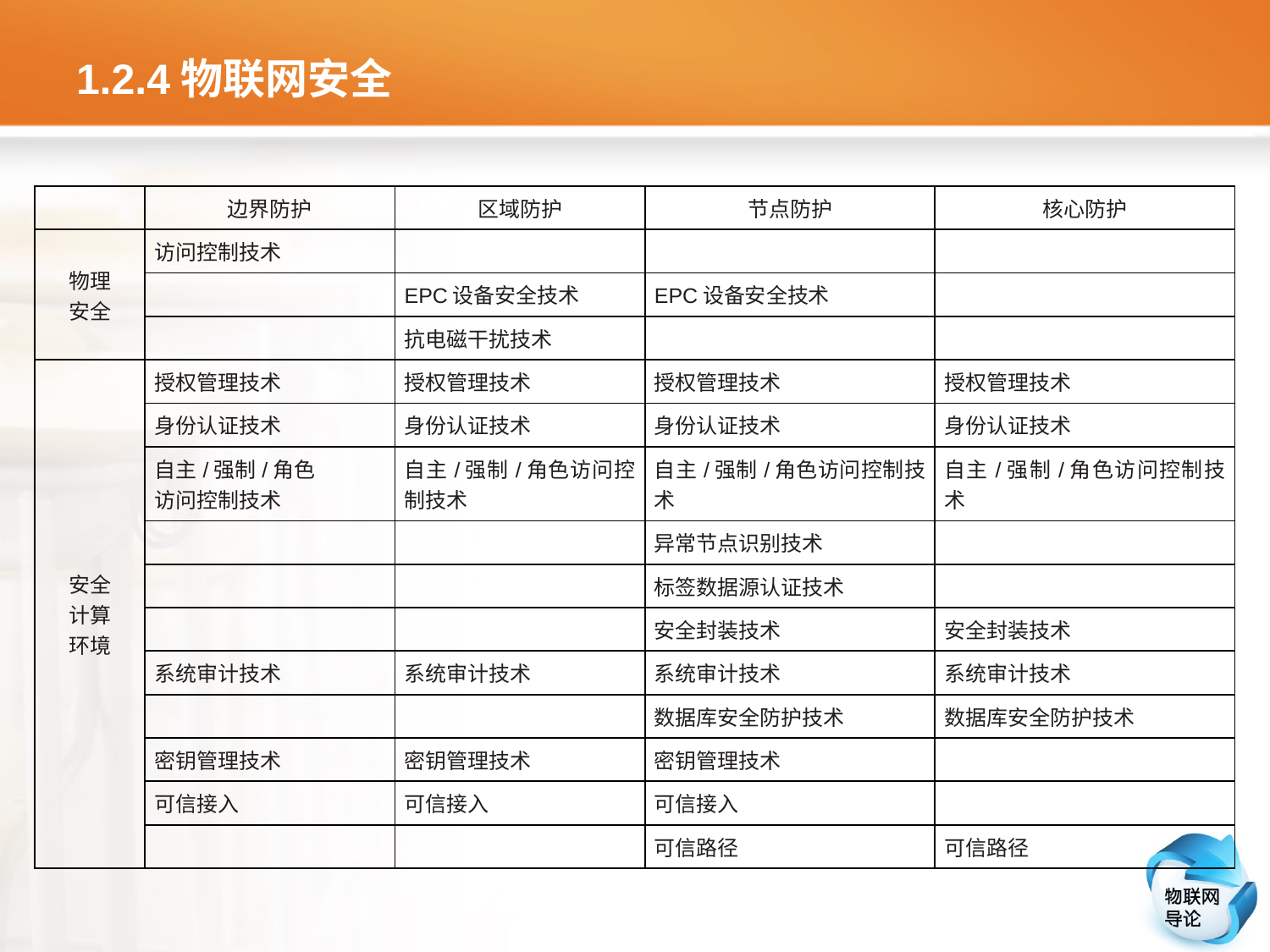

# 1.2.4物联网安全
|  | 边界防护 | 区域防护 | 节点防护 | 核心防护 |
| --- | --- | --- | --- | --- |
| 物理 安全 | 访问控制技术 |  |  |  |
|  |  | EPC设备安全技术 | EPC设备安全技术 |  |
|  |  | 抗电磁干扰技术 |  |  |
| 安全 计算 环境 | 授权管理技术 | 授权管理技术 | 授权管理技术 | 授权管理技术 |
|  | 身份认证技术 | 身份认证技术 | 身份认证技术 | 身份认证技术 |
|  | 自主/强制/角色 访问控制技术 | 自主/强制/角色访问控制技术 | 自主/强制/角色访问控制技术 | 自主/强制/角色访问控制技术 |
|  |  |  | 异常节点识别技术 |  |
|  |  |  | 标签数据源认证技术 |  |
|  |  |  | 安全封装技术 | 安全封装技术 |
|  | 系统审计技术 | 系统审计技术 | 系统审计技术 | 系统审计技术 |
|  |  |  | 数据库安全防护技术 | 数据库安全防护技术 |
|  | 密钥管理技术 | 密钥管理技术 | 密钥管理技术 |  |
|  | 可信接入 | 可信接入 | 可信接入 |  |
|  |  |  | 可信路径 | 可信路径 |